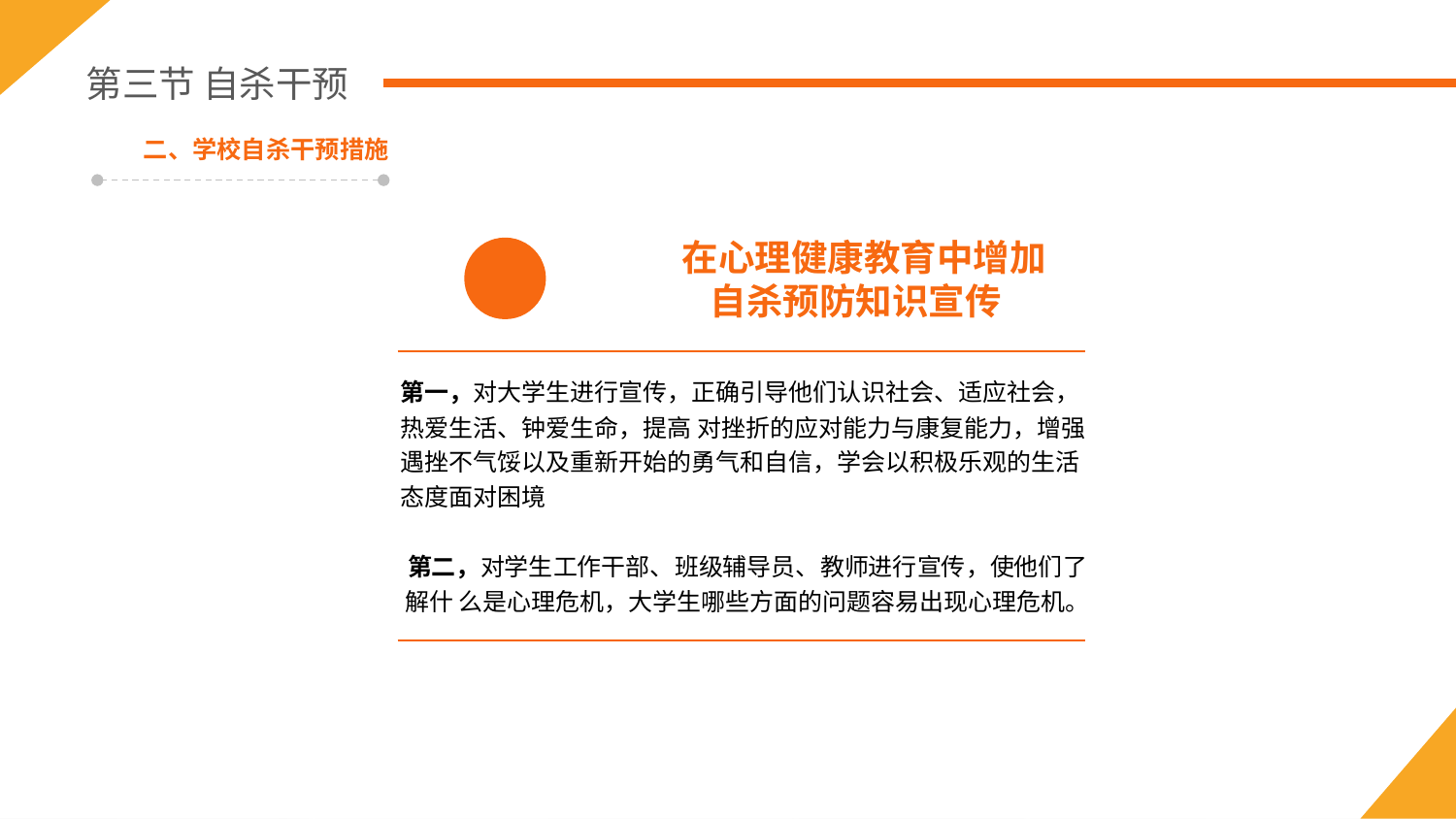

第三节 自杀干预
二、学校自杀干预措施
在心理健康教育中增加
自杀预防知识宣传

第一，对大学生进行宣传，正确引导他们认识社会、适应社会，热爱生活、钟爱生命，提高 对挫折的应对能力与康复能力，增强遇挫不气馁以及重新开始的勇气和自信，学会以积极乐观的生活态度面对困境

第二，对学生工作干部、班级辅导员、教师进行宣传，使他们了解什 么是心理危机，大学生哪些方面的问题容易出现心理危机。